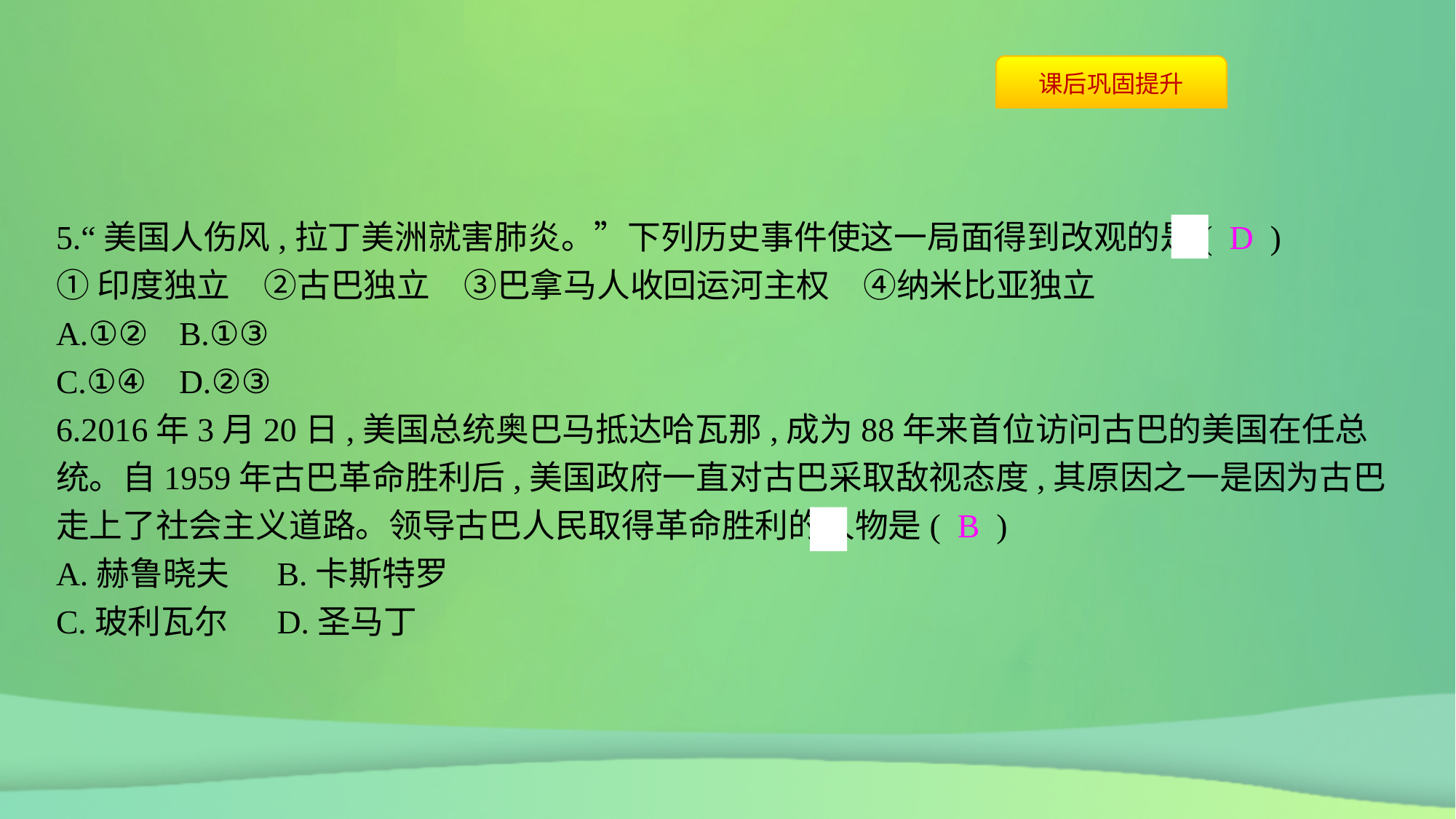

5.“美国人伤风,拉丁美洲就害肺炎。”下列历史事件使这一局面得到改观的是(  D  )
①印度独立　②古巴独立　③巴拿马人收回运河主权　④纳米比亚独立
A.①②	B.①③
C.①④	D.②③
6.2016年3月20日,美国总统奥巴马抵达哈瓦那,成为88年来首位访问古巴的美国在任总统。自1959年古巴革命胜利后,美国政府一直对古巴采取敌视态度,其原因之一是因为古巴走上了社会主义道路。领导古巴人民取得革命胜利的人物是(  B  )
A.赫鲁晓夫	B.卡斯特罗
C.玻利瓦尔	D.圣马丁